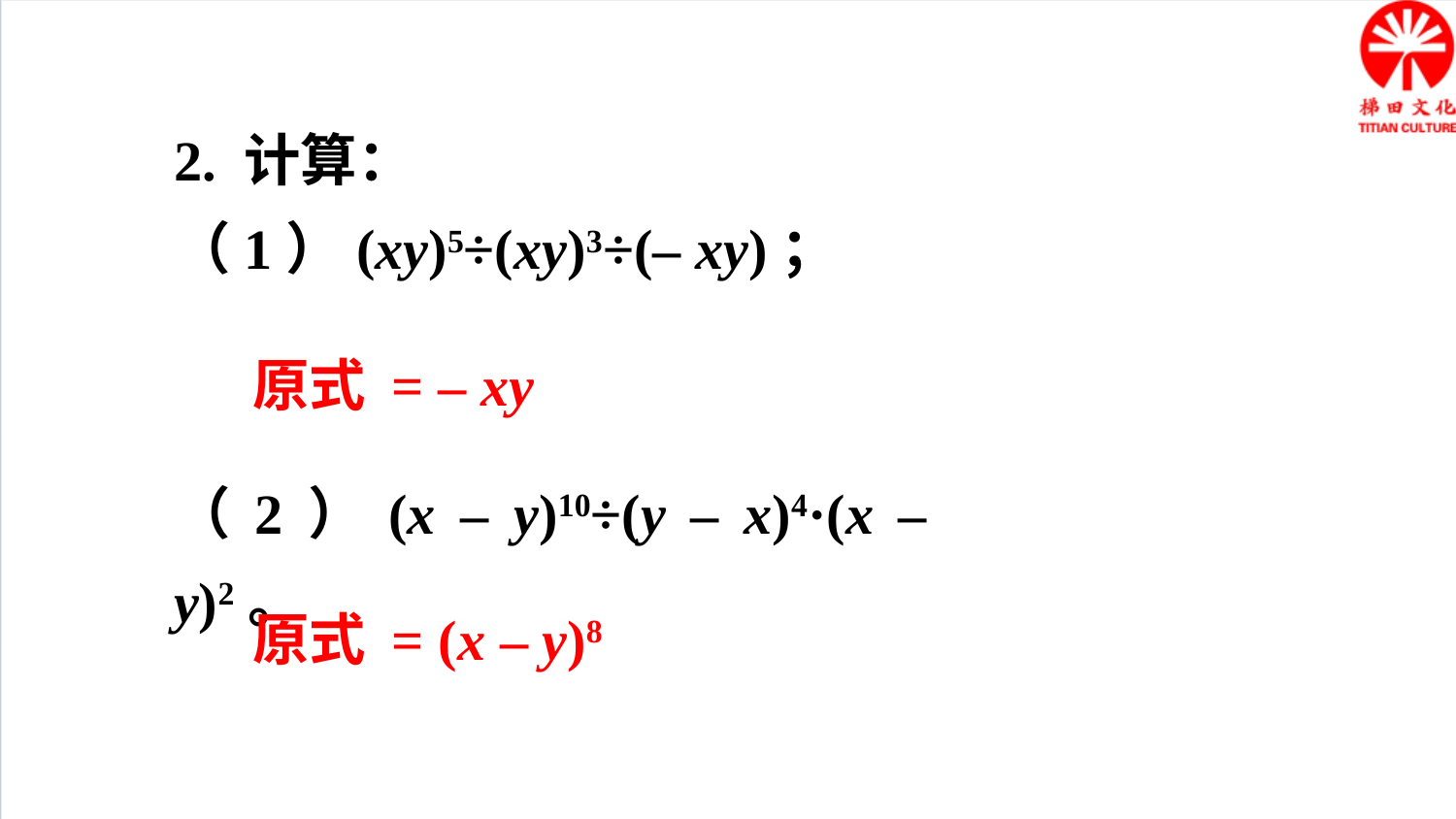

2. 计算：
（1）(xy)5÷(xy)3÷(– xy)；

（2）(x – y)10÷(y – x)4·(x – y)2。
原式 = – xy
原式 = (x – y)8